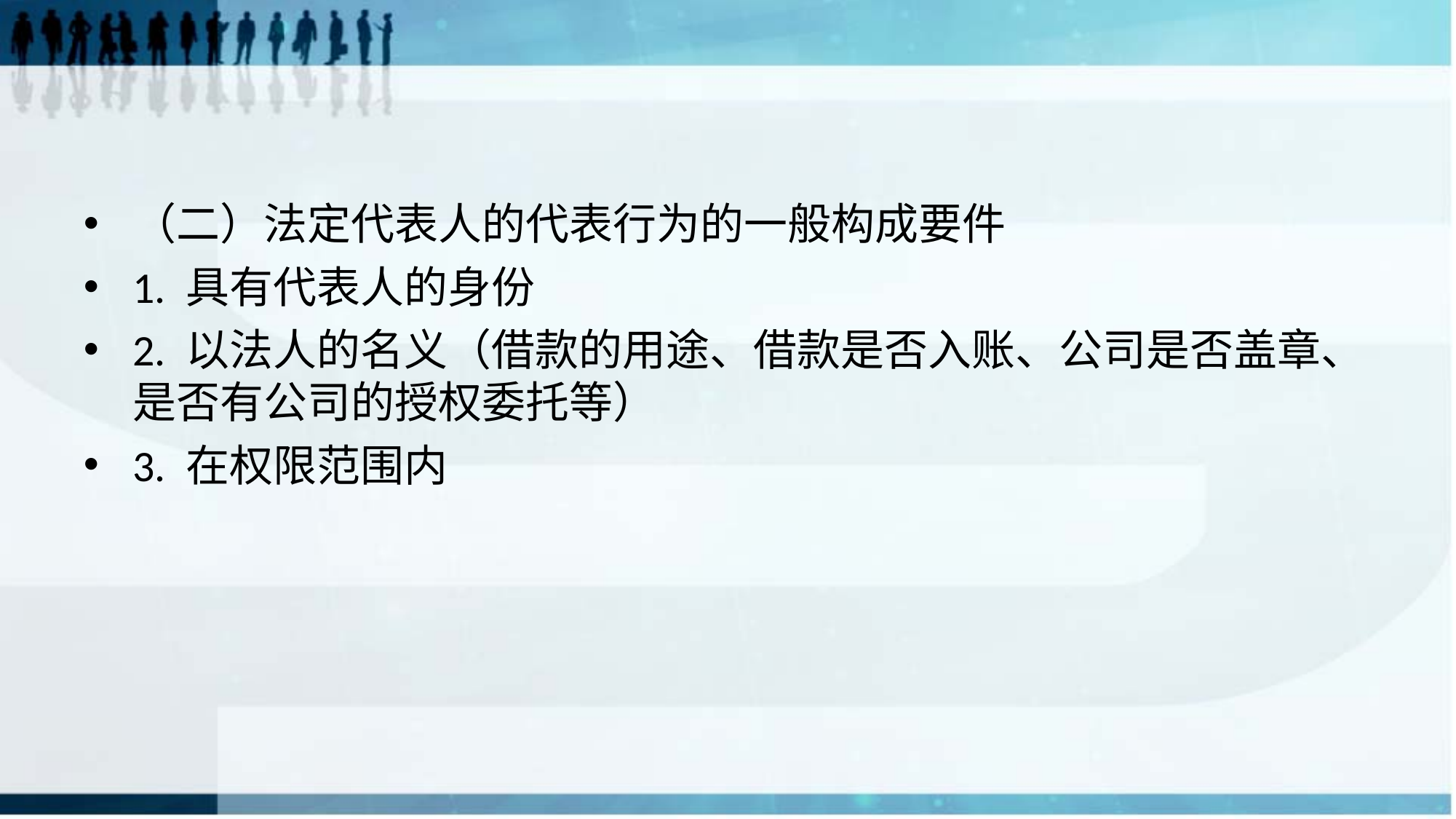

#
（二）法定代表人的代表行为的一般构成要件
1. 具有代表人的身份
2. 以法人的名义（借款的用途、借款是否入账、公司是否盖章、是否有公司的授权委托等）
3. 在权限范围内